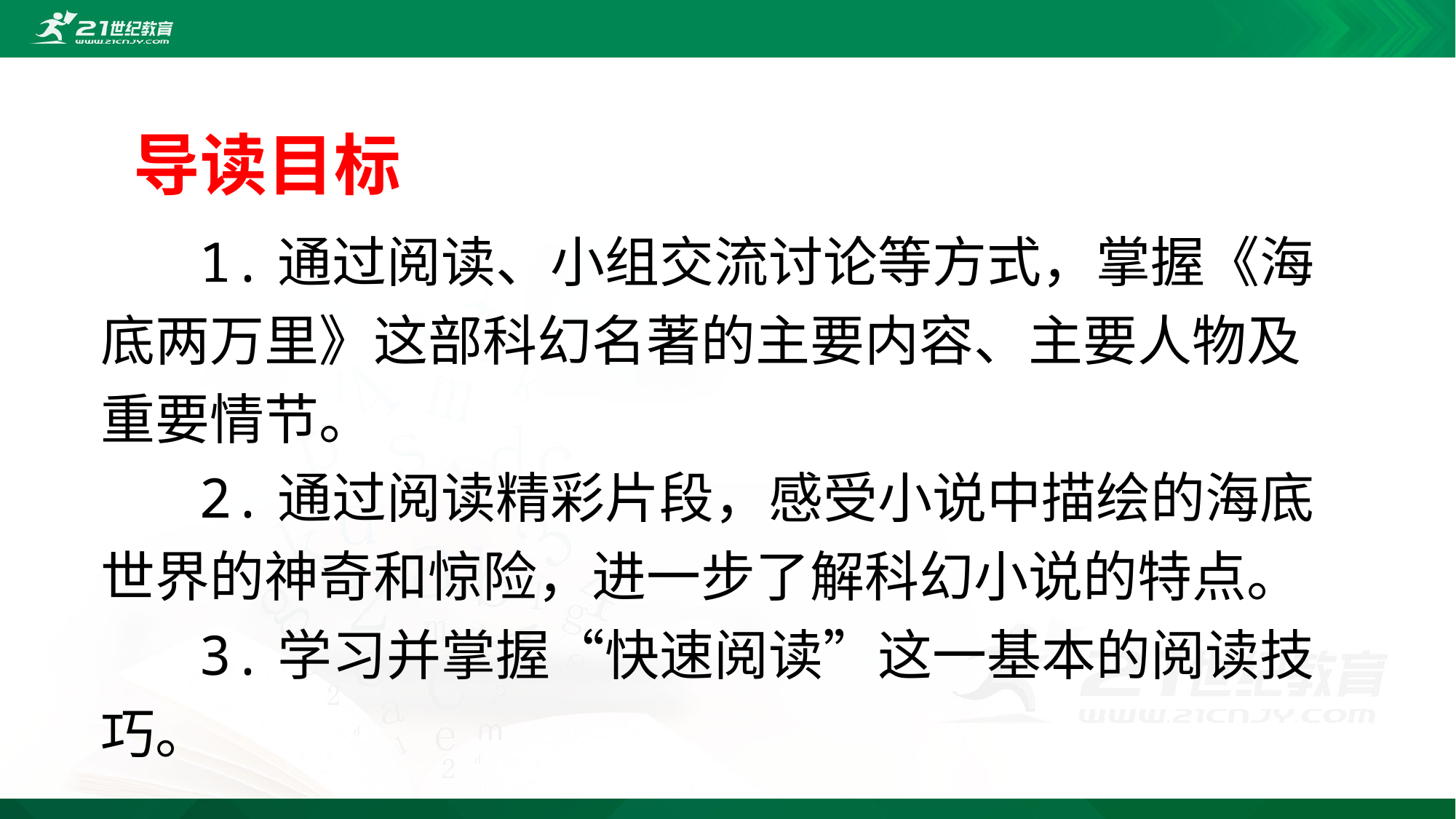

导读目标
   1.通过阅读、小组交流讨论等方式，掌握《海底两万里》这部科幻名著的主要内容、主要人物及重要情节。
   2.通过阅读精彩片段，感受小说中描绘的海底世界的神奇和惊险，进一步了解科幻小说的特点。
   3.学习并掌握“快速阅读”这一基本的阅读技巧。